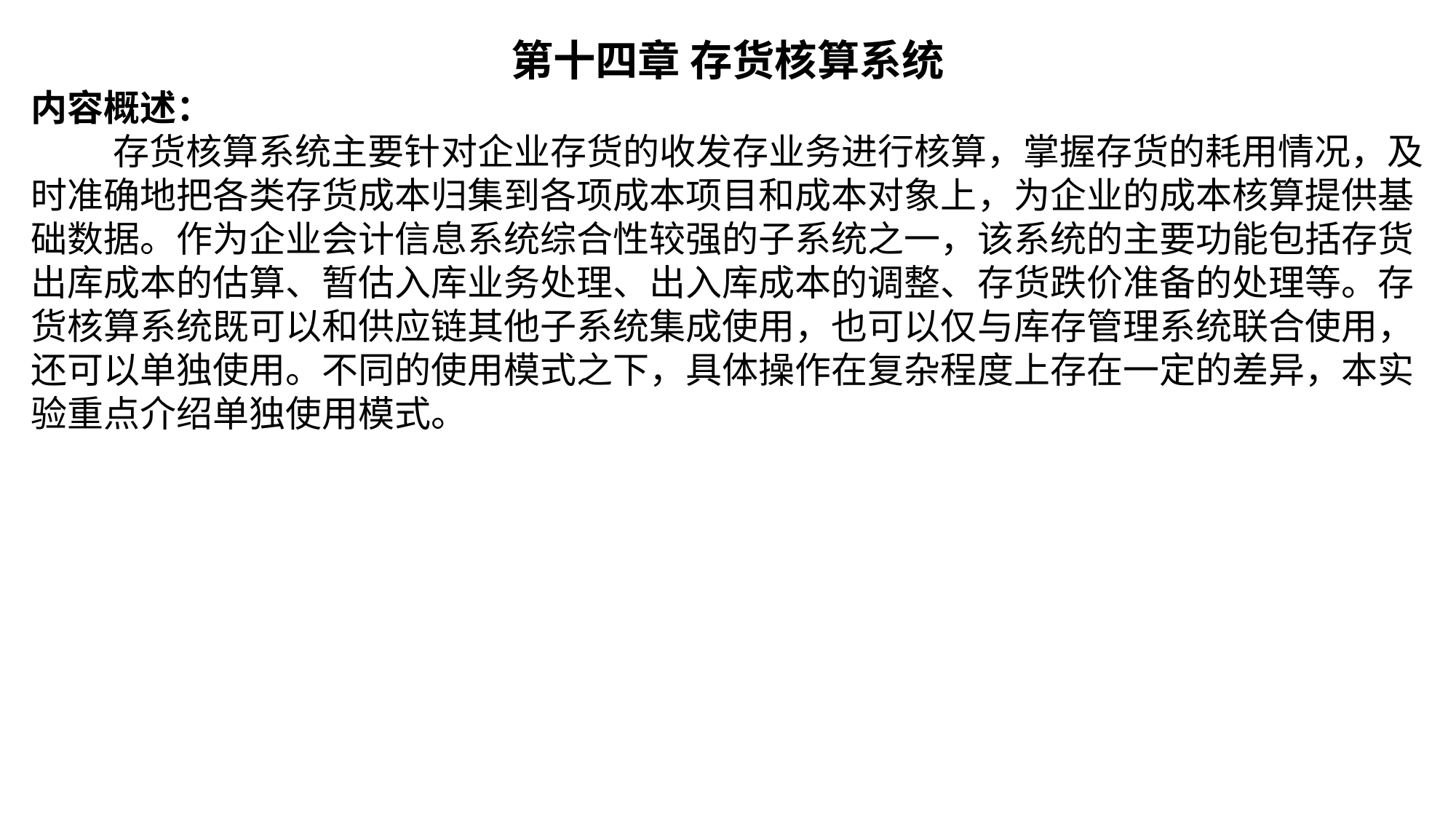

第十四章 存货核算系统
内容概述：
         存货核算系统主要针对企业存货的收发存业务进行核算，掌握存货的耗用情况，及时准确地把各类存货成本归集到各项成本项目和成本对象上，为企业的成本核算提供基础数据。作为企业会计信息系统综合性较强的子系统之一，该系统的主要功能包括存货出库成本的估算、暂估入库业务处理、出入库成本的调整、存货跌价准备的处理等。存货核算系统既可以和供应链其他子系统集成使用，也可以仅与库存管理系统联合使用，还可以单独使用。不同的使用模式之下，具体操作在复杂程度上存在一定的差异，本实验重点介绍单独使用模式。